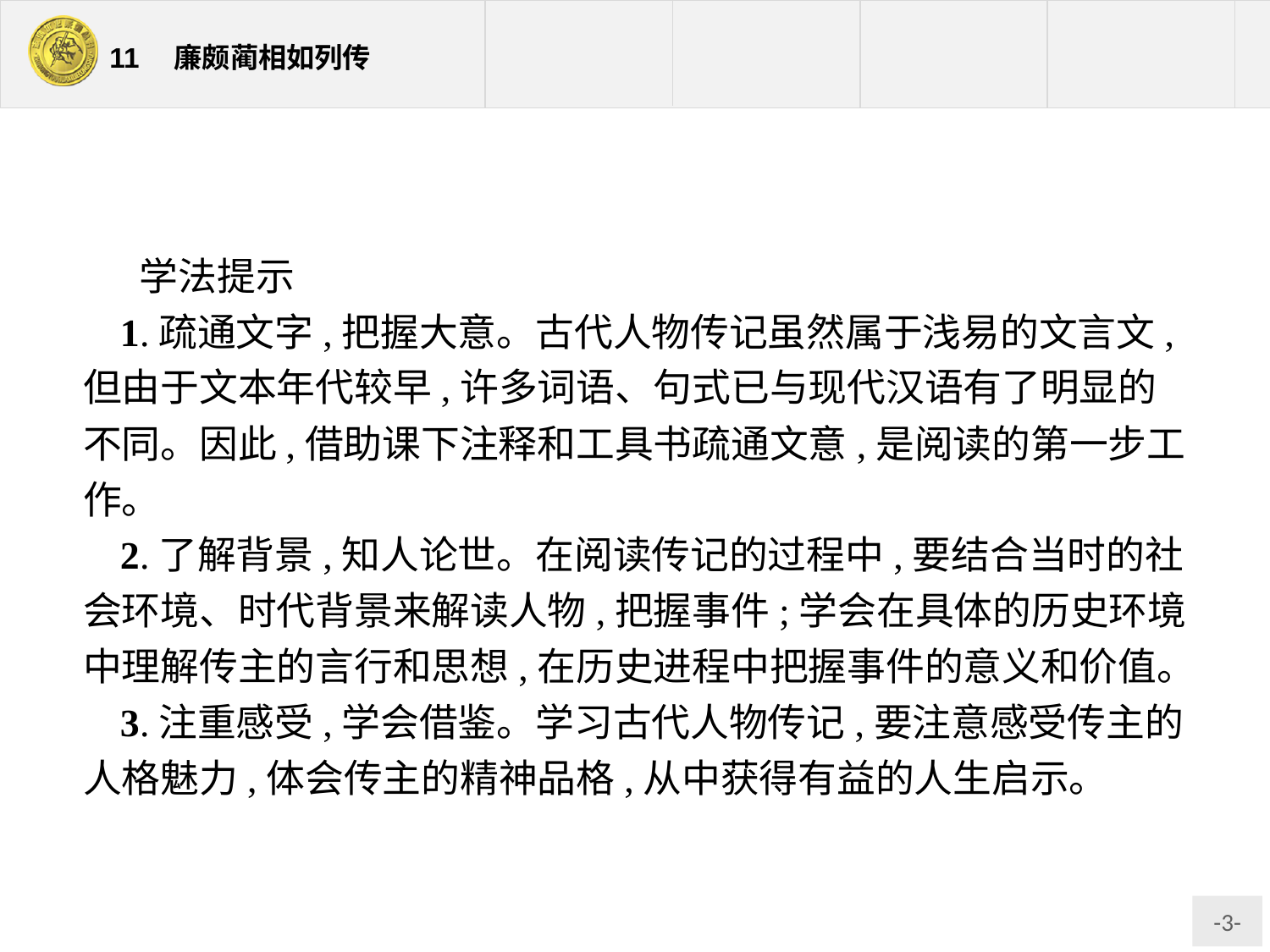

学法提示
1.疏通文字,把握大意。古代人物传记虽然属于浅易的文言文,但由于文本年代较早,许多词语、句式已与现代汉语有了明显的不同。因此,借助课下注释和工具书疏通文意,是阅读的第一步工作。
2.了解背景,知人论世。在阅读传记的过程中,要结合当时的社会环境、时代背景来解读人物,把握事件;学会在具体的历史环境中理解传主的言行和思想,在历史进程中把握事件的意义和价值。
3.注重感受,学会借鉴。学习古代人物传记,要注意感受传主的人格魅力,体会传主的精神品格,从中获得有益的人生启示。